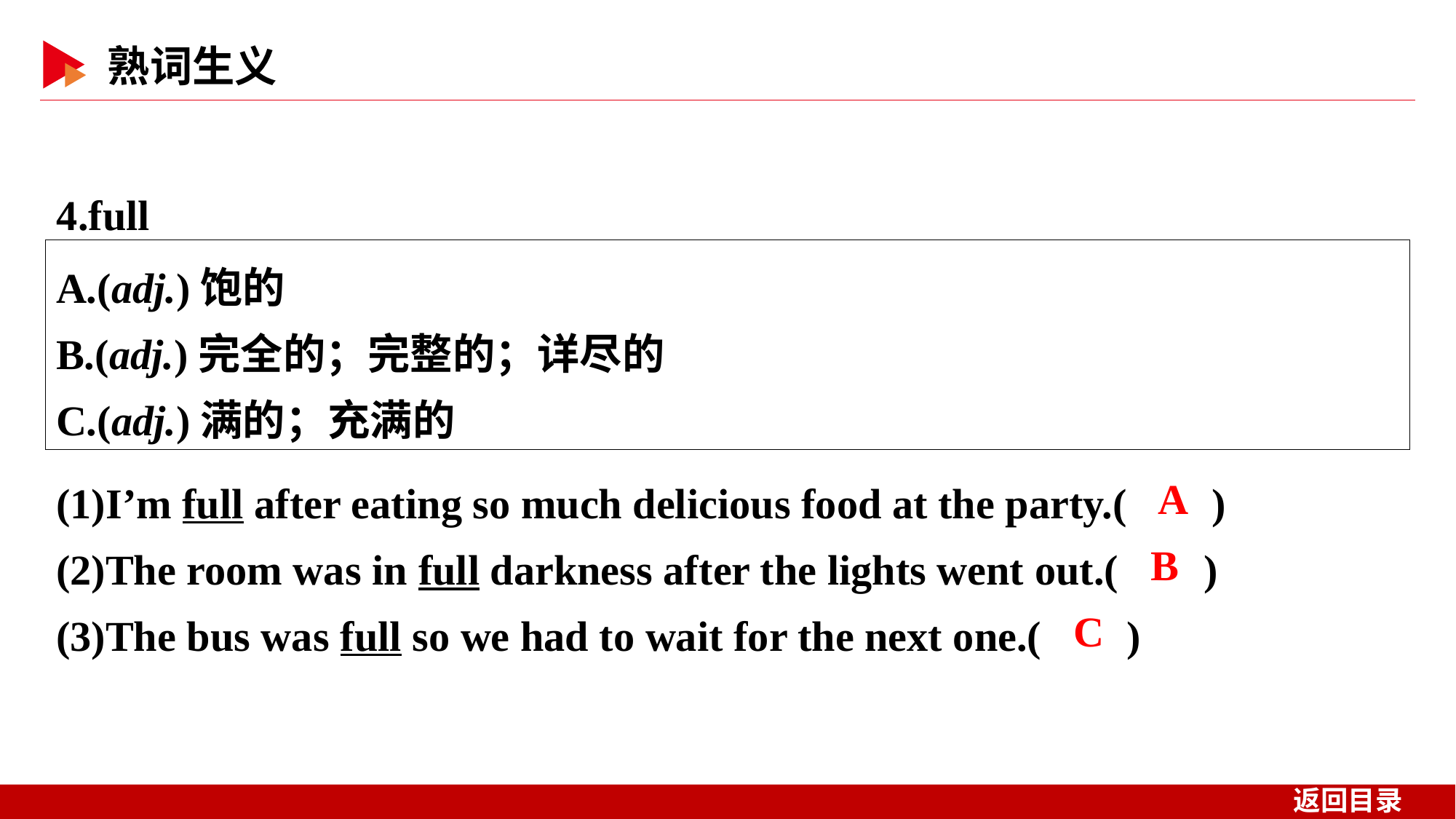

4.full
A.(adj.)饱的
B.(adj.)完全的；完整的；详尽的
C.(adj.)满的；充满的
(1)I’m full after eating so much delicious food at the party.(        )
(2)The room was in full darkness after the lights went out.(        )
(3)The bus was full so we had to wait for the next one.(        )
   A
   B
   C